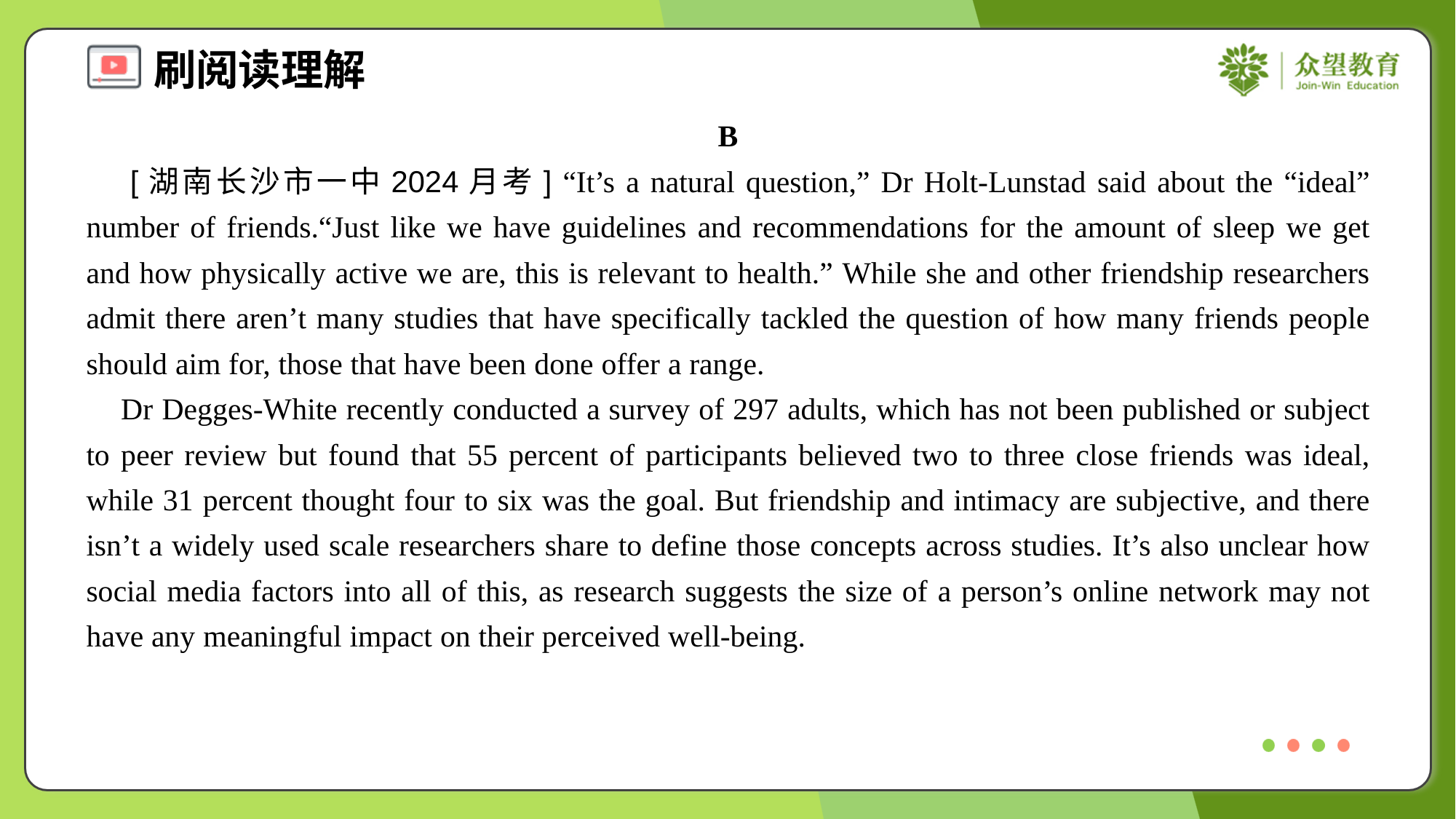

B
    [湖南长沙市一中2024月考] “It’s a natural question,” Dr Holt-Lunstad said about the “ideal” number of friends.“Just like we have guidelines and recommendations for the amount of sleep we get and how physically active we are, this is relevant to health.” While she and other friendship researchers admit there aren’t many studies that have specifically tackled the question of how many friends people should aim for, those that have been done offer a range.
    Dr Degges-White recently conducted a survey of 297 adults, which has not been published or subject to peer review but found that 55 percent of participants believed two to three close friends was ideal, while 31 percent thought four to six was the goal. But friendship and intimacy are subjective, and there isn’t a widely used scale researchers share to define those concepts across studies. It’s also unclear how social media factors into all of this, as research suggests the size of a person’s online network may not have any meaningful impact on their perceived well-being.